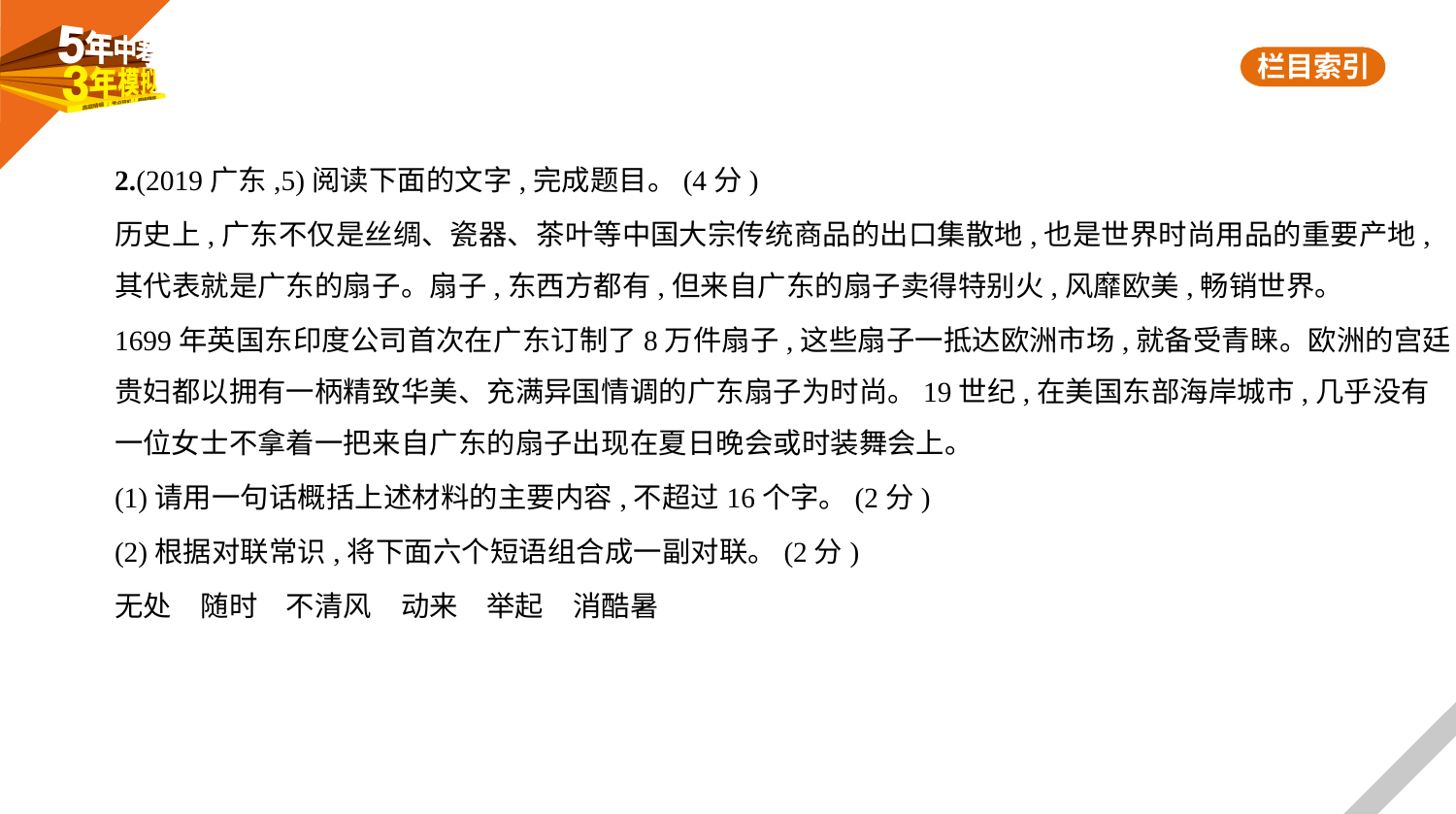

2.(2019广东,5)阅读下面的文字,完成题目。(4分)
历史上,广东不仅是丝绸、瓷器、茶叶等中国大宗传统商品的出口集散地,也是世界时尚用品的重要产地,
其代表就是广东的扇子。扇子,东西方都有,但来自广东的扇子卖得特别火,风靡欧美,畅销世界。
1699年英国东印度公司首次在广东订制了8万件扇子,这些扇子一抵达欧洲市场,就备受青睐。欧洲的宫廷
贵妇都以拥有一柄精致华美、充满异国情调的广东扇子为时尚。19世纪,在美国东部海岸城市,几乎没有
一位女士不拿着一把来自广东的扇子出现在夏日晚会或时装舞会上。
(1)请用一句话概括上述材料的主要内容,不超过16个字。(2分)
(2)根据对联常识,将下面六个短语组合成一副对联。(2分)
无处　随时　不清风　动来　举起　消酷暑